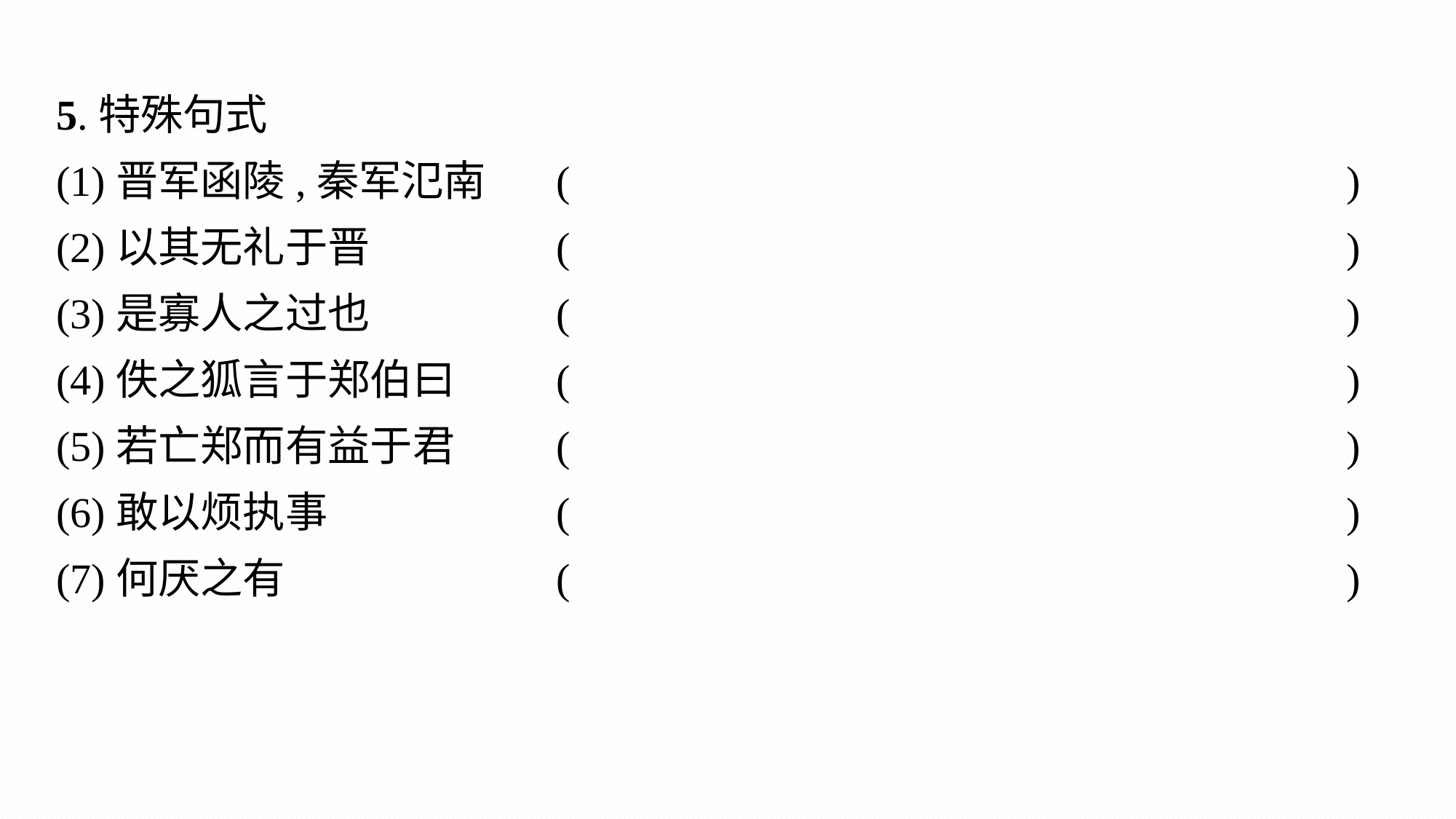

5.特殊句式
(1)晋军函陵,秦军氾南	(　                                            　　　　　　　)
(2)以其无礼于晋		(　　　　　　　　                                            )
(3)是寡人之过也		(　　　　　　　　                                            )
(4)佚之狐言于郑伯曰	(　　　　　　　　                                            )
(5)若亡郑而有益于君	(　　　　　　　　                                            )
(6)敢以烦执事		(　　　　　　　　                                            )
(7)何厌之有			(　                                            　　　　　　　)